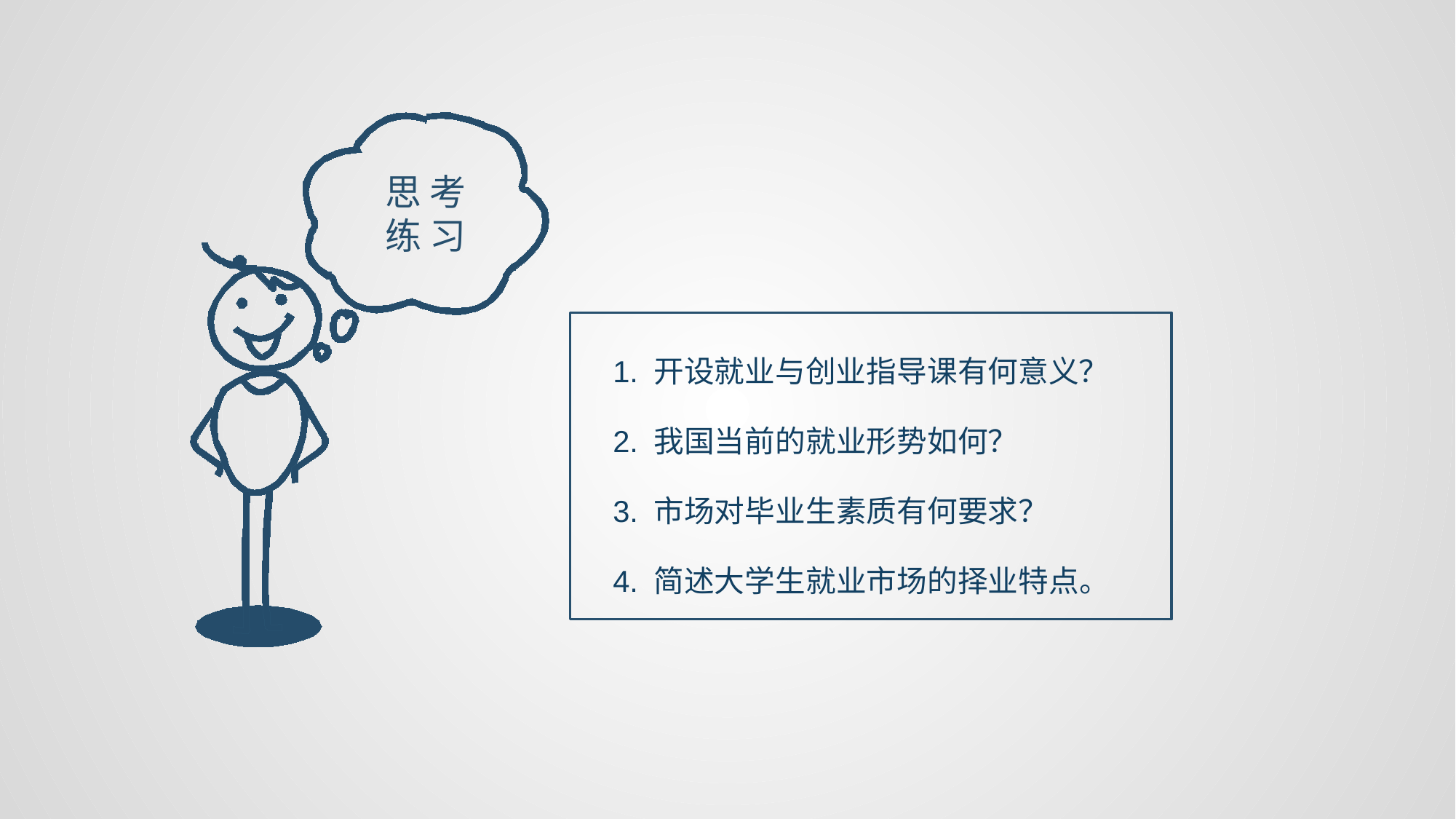

思 考练 习
1. 开设就业与创业指导课有何意义？
2. 我国当前的就业形势如何？
3. 市场对毕业生素质有何要求？
4. 简述大学生就业市场的择业特点。